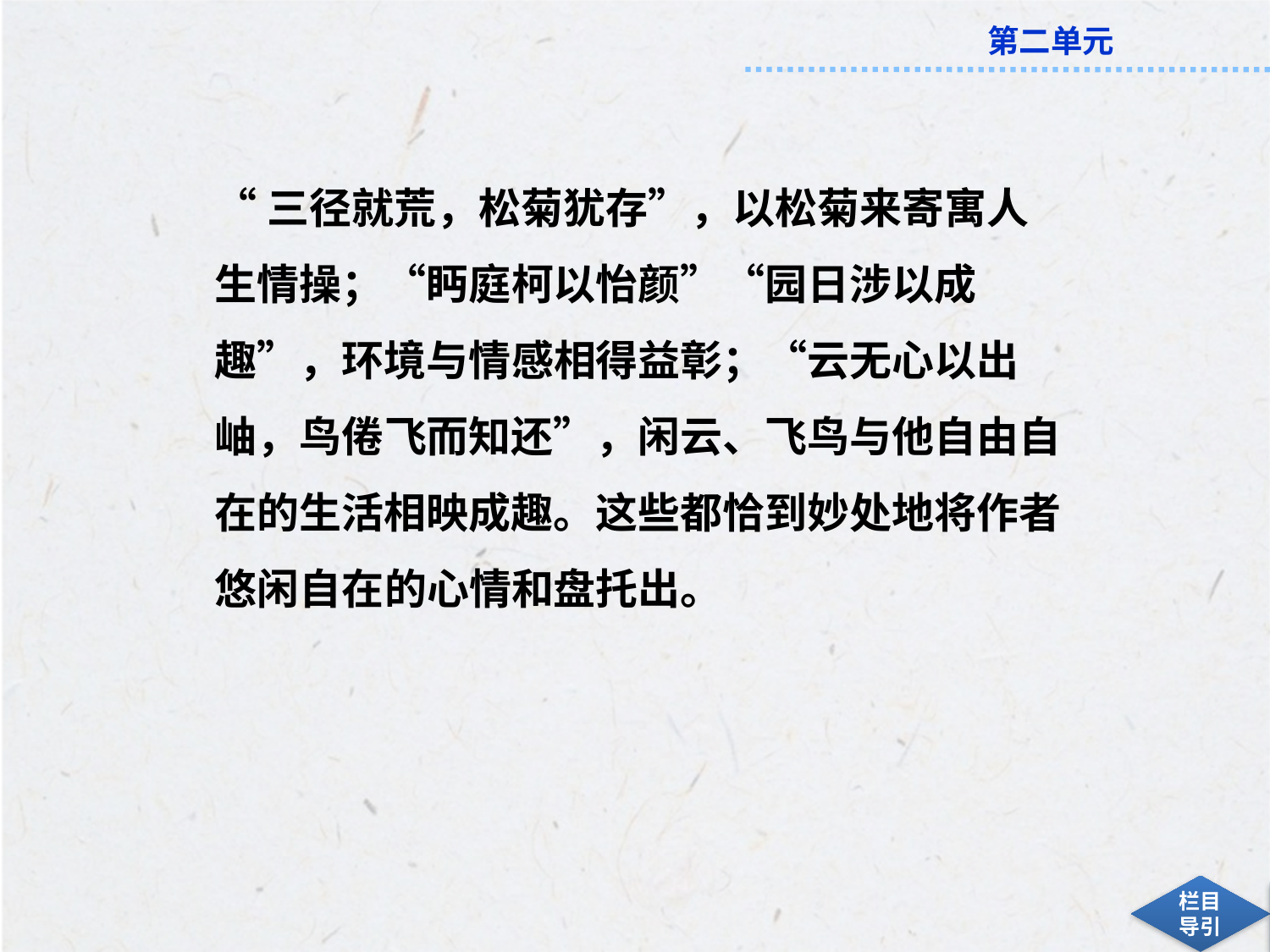

“三径就荒，松菊犹存”，以松菊来寄寓人生情操；“眄庭柯以怡颜”“园日涉以成趣”，环境与情感相得益彰；“云无心以出岫，鸟倦飞而知还”，闲云、飞鸟与他自由自在的生活相映成趣。这些都恰到妙处地将作者悠闲自在的心情和盘托出。